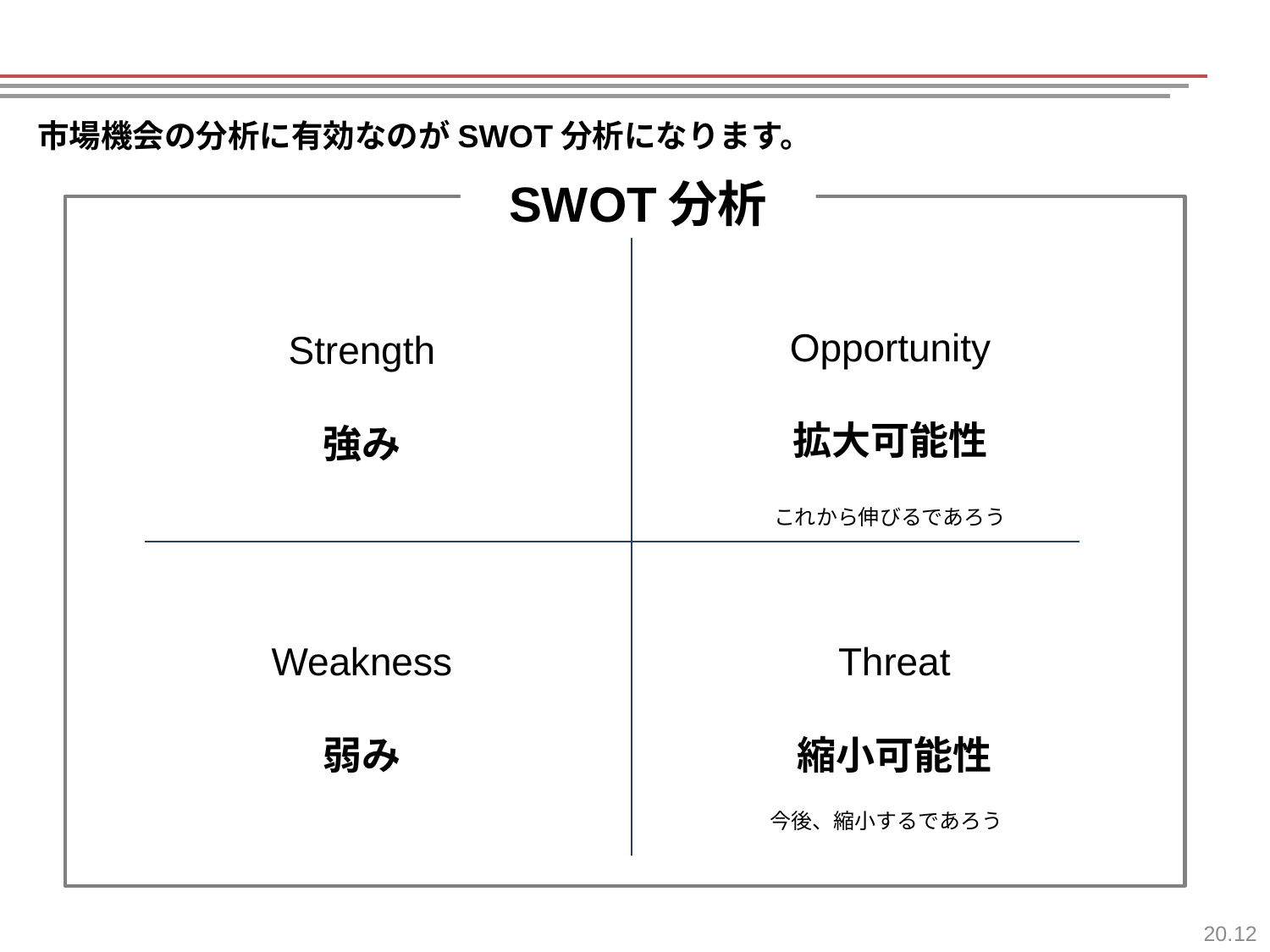

市場機会の分析に有効なのがSWOT分析になります。
SWOT分析

Opportunity

拡大可能性
Strength

強み
これから伸びるであろう
Weakness

弱み
Threat

縮小可能性
今後、縮小するであろう
12